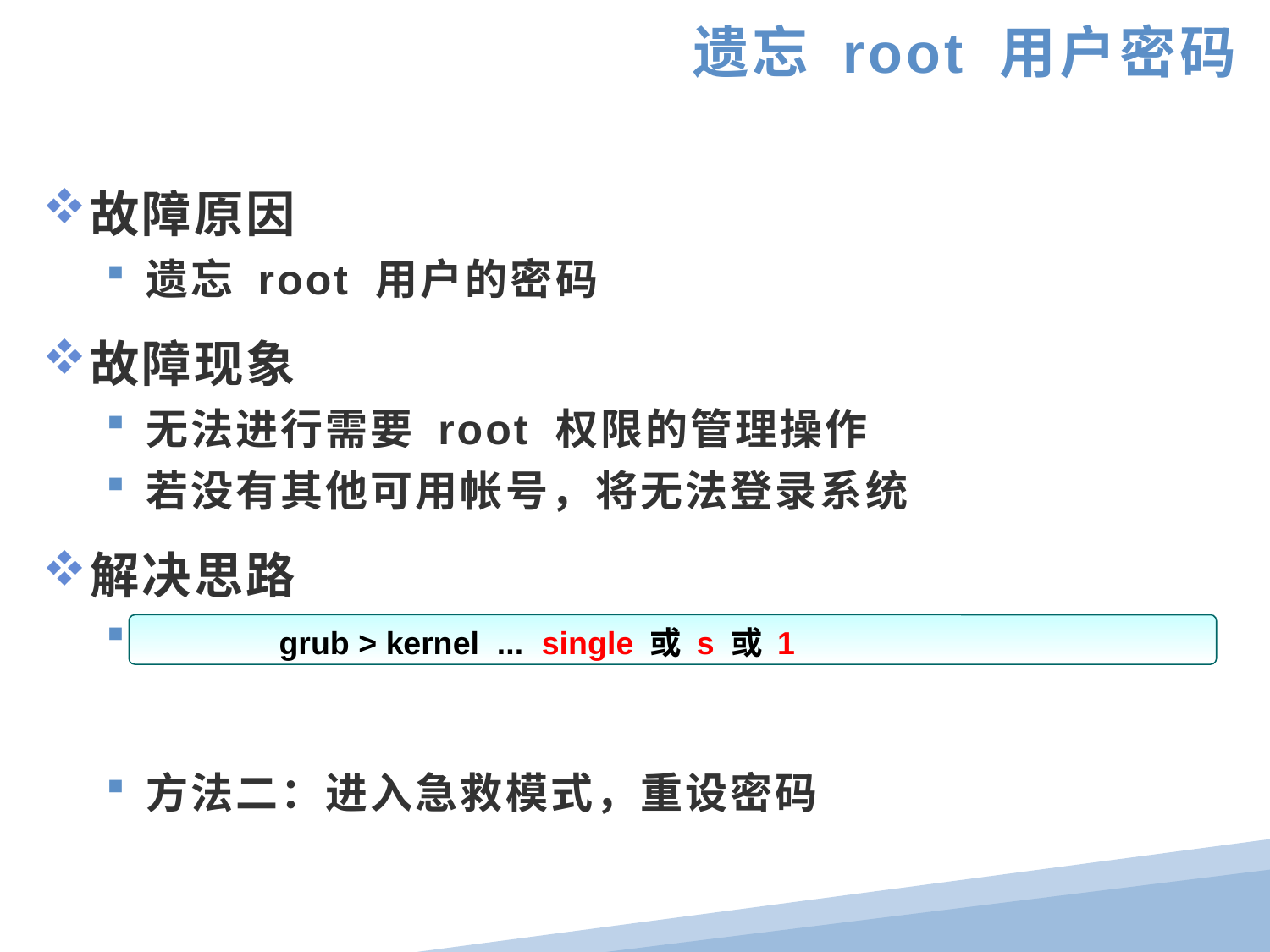

遗忘 root 用户密码
故障原因
遗忘 root 用户的密码
故障现象
无法进行需要 root 权限的管理操作
若没有其他可用帐号，将无法登录系统
解决思路
方法一：引导进入单用户模式，重设密码

方法二：进入急救模式，重设密码
 grub > kernel  ...  single 或 s 或 1